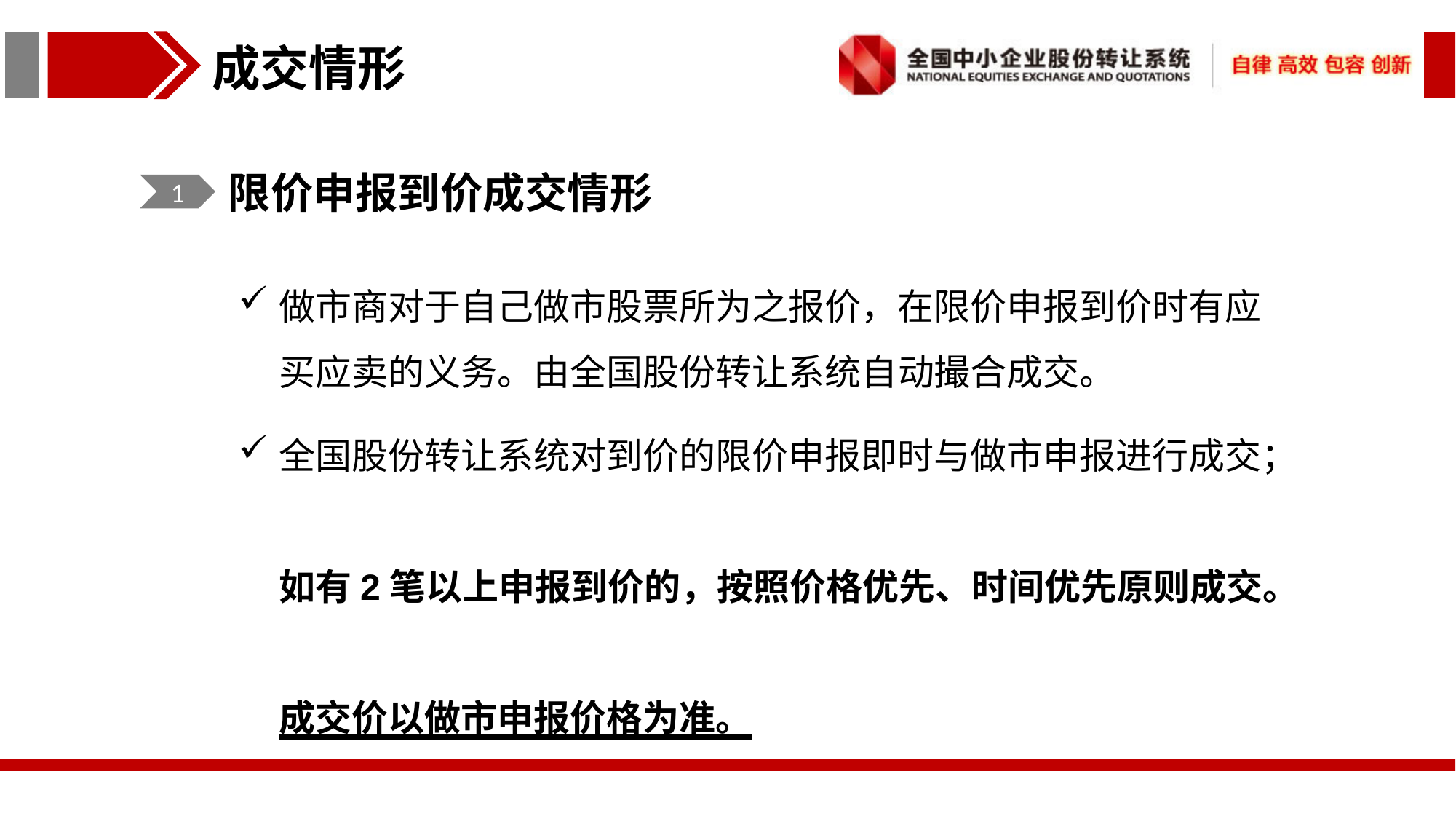

成交情形
限价申报到价成交情形
1
做市商对于自己做市股票所为之报价，在限价申报到价时有应买应卖的义务。由全国股份转让系统自动撮合成交。
全国股份转让系统对到价的限价申报即时与做市申报进行成交；
如有2笔以上申报到价的，按照价格优先、时间优先原则成交。
成交价以做市申报价格为准。
47